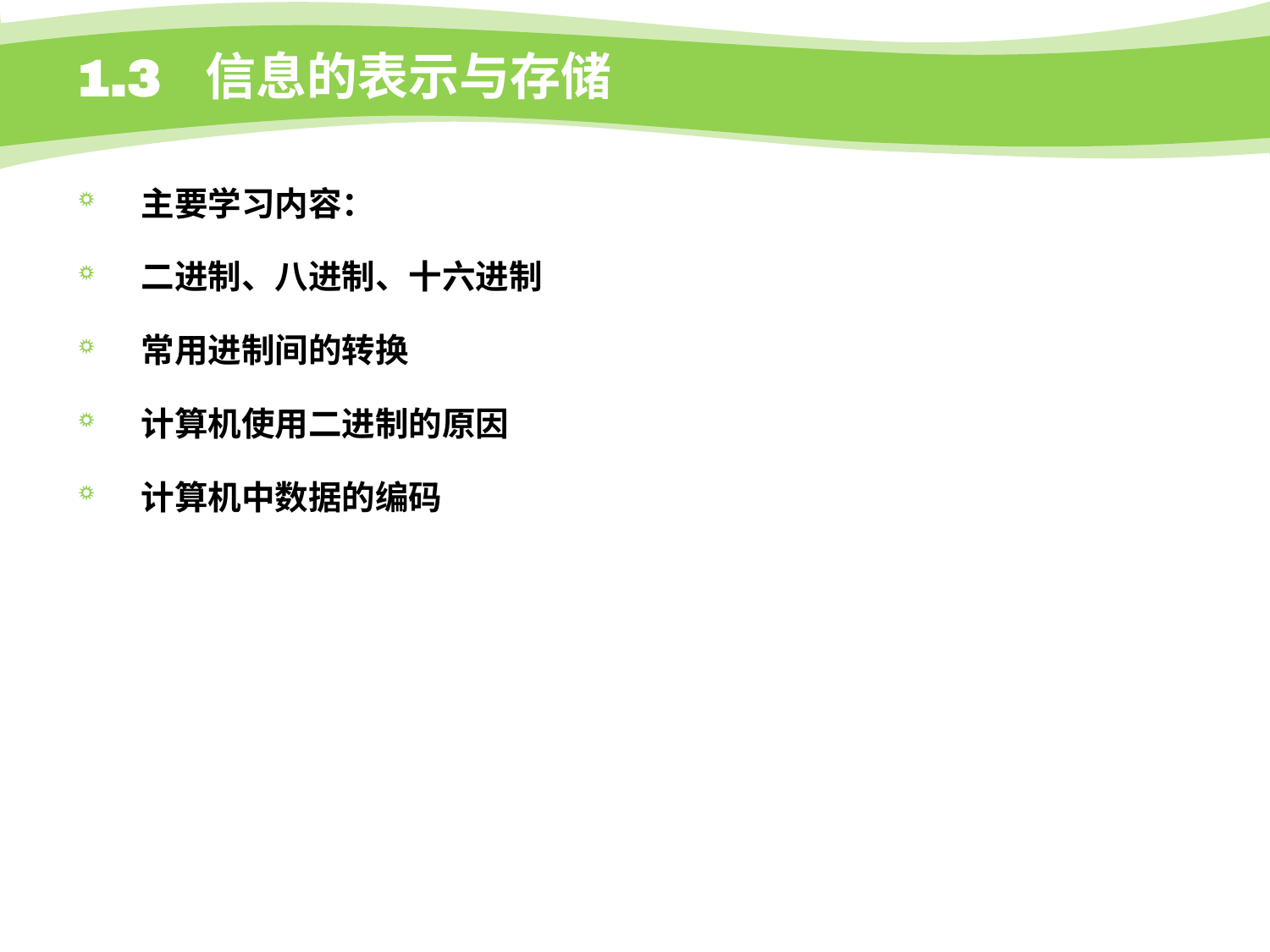

# 1.3  信息的表示与存储
主要学习内容：
二进制、八进制、十六进制
常用进制间的转换
计算机使用二进制的原因
计算机中数据的编码